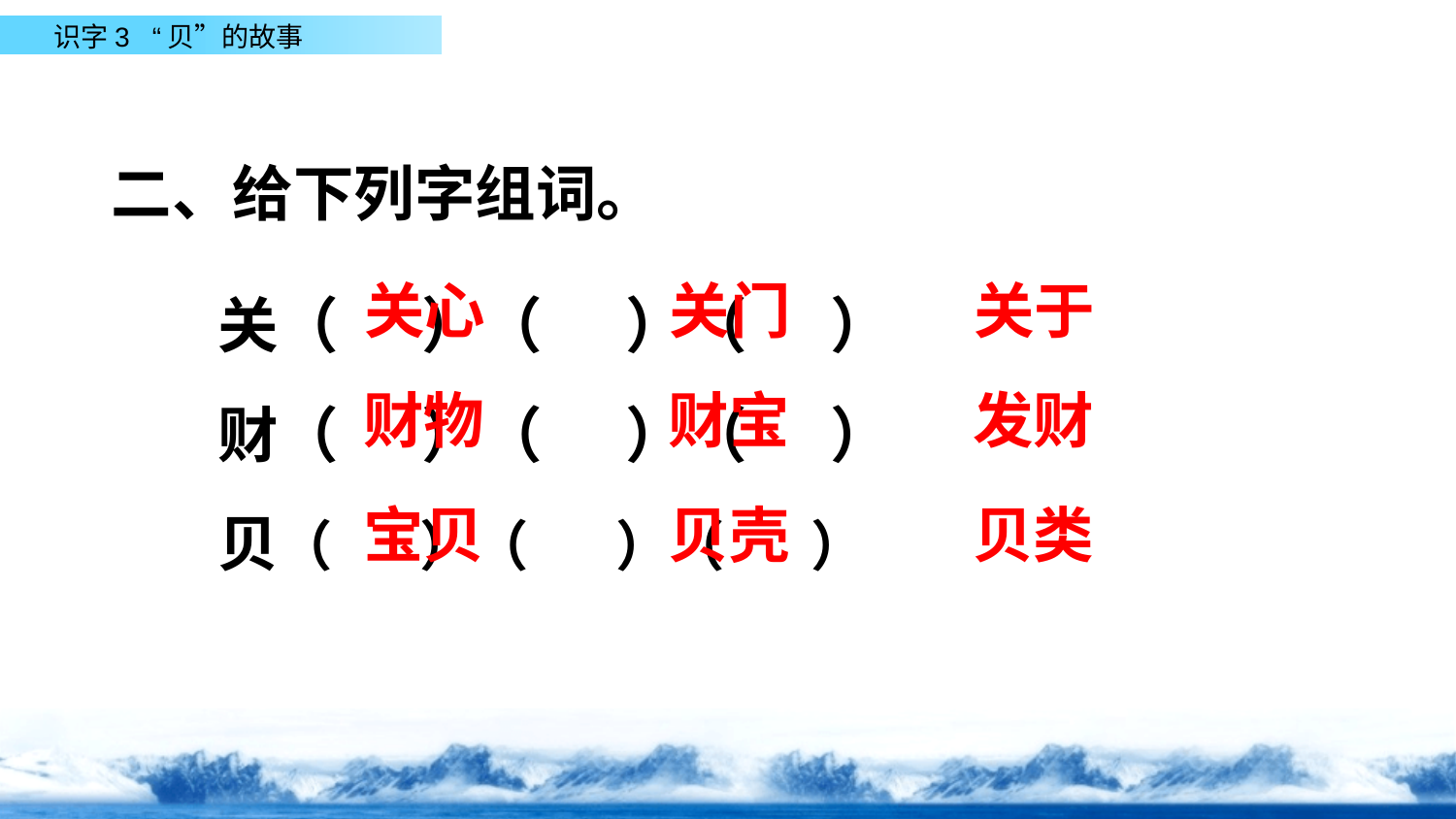

二、给下列字组词。
关（      ）（      ）（      ）
财（      ）（      ）（      ）
贝（       ）（       ）（       ）
 关心
 关门
 关于
 财物
 财宝
 发财
 宝贝
 贝壳
 贝类